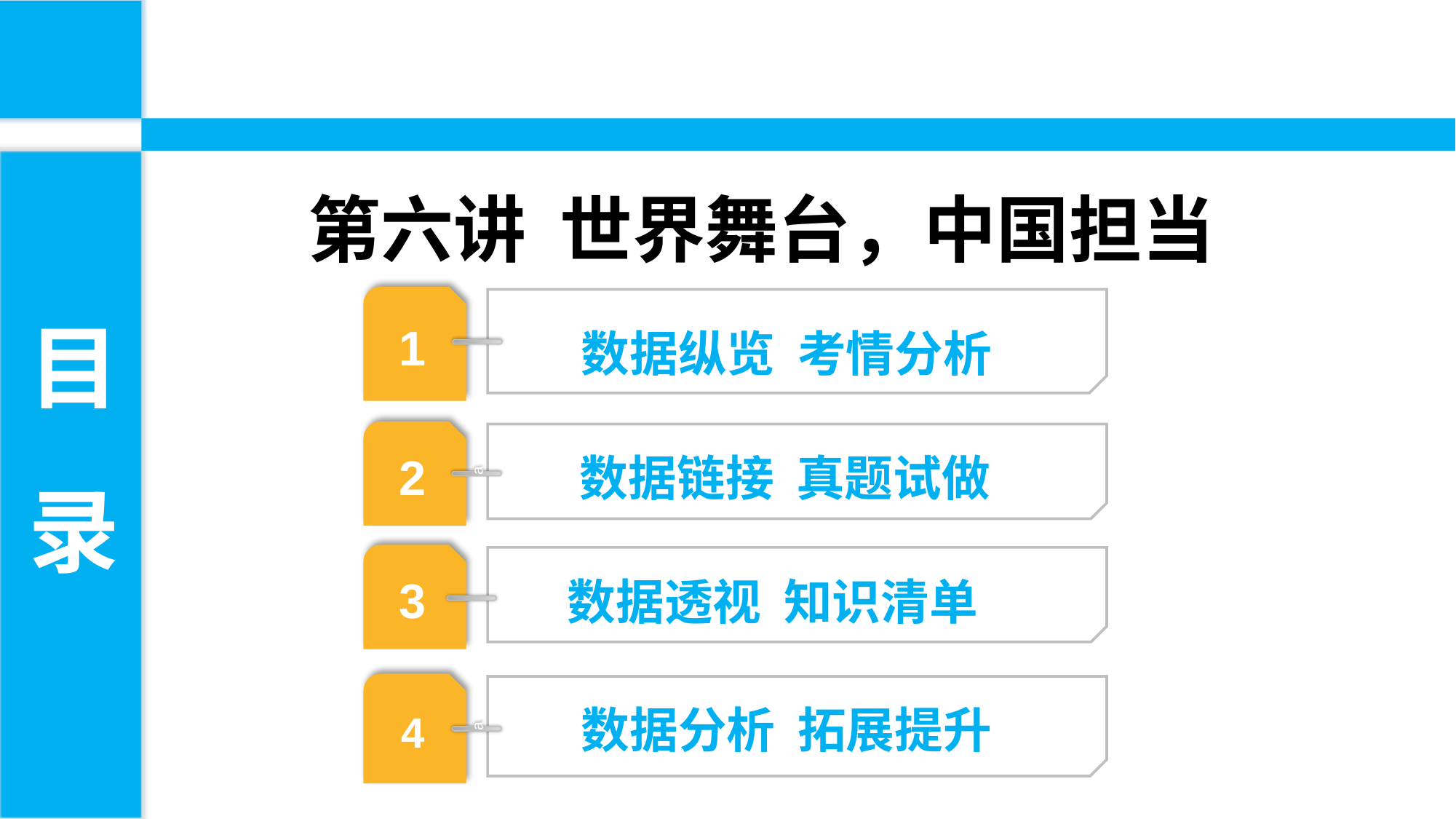

第六讲  世界舞台，中国担当

目
录
1
数据纵览  考情分析

数据链接  真题试做
2

a
数据透视  知识清单
3

数据分析  拓展提升
4

a